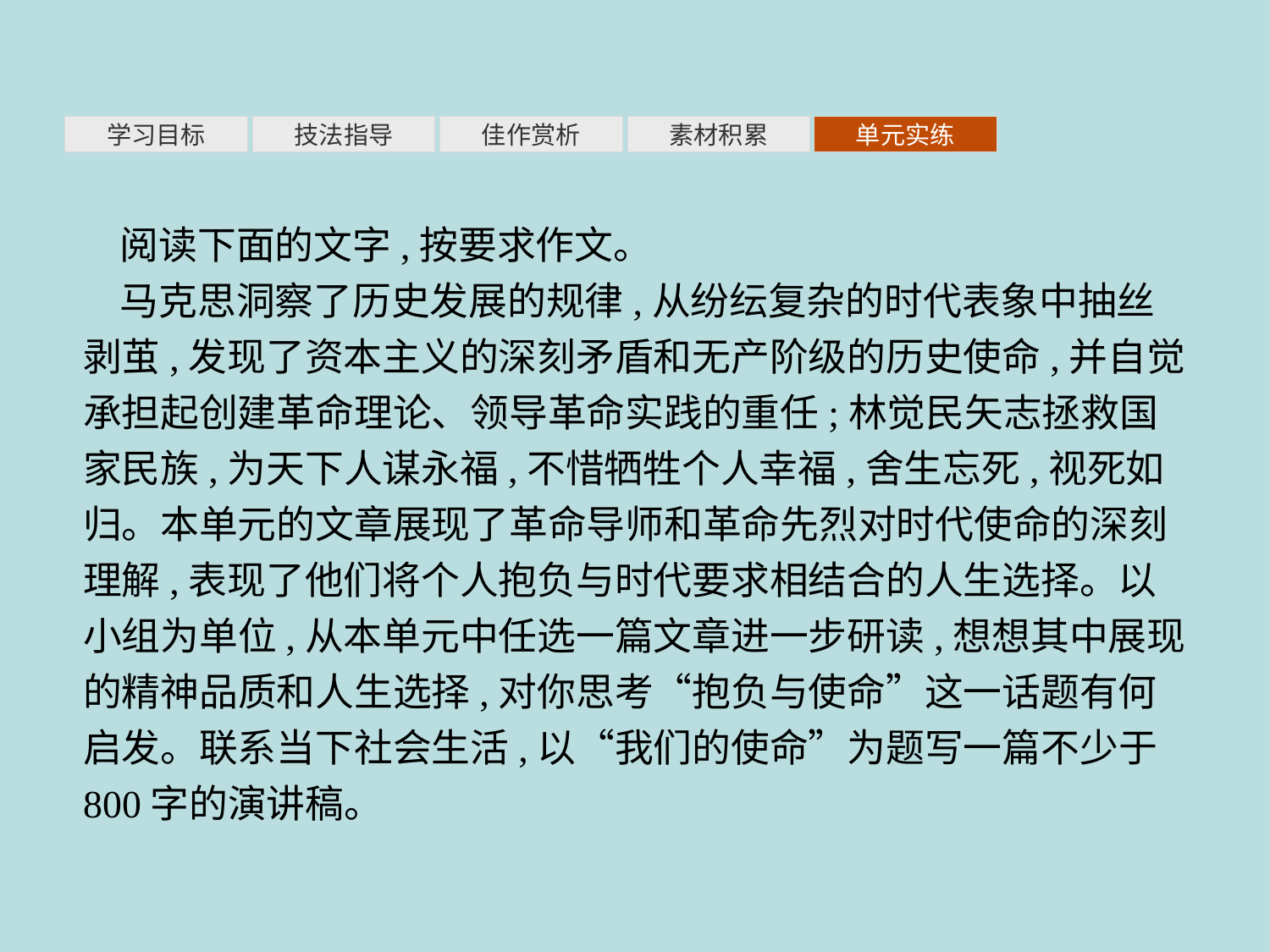

素材积累
学习目标
技法指导
佳作赏析
单元实练
阅读下面的文字,按要求作文。
马克思洞察了历史发展的规律,从纷纭复杂的时代表象中抽丝剥茧,发现了资本主义的深刻矛盾和无产阶级的历史使命,并自觉承担起创建革命理论、领导革命实践的重任;林觉民矢志拯救国家民族,为天下人谋永福,不惜牺牲个人幸福,舍生忘死,视死如归。本单元的文章展现了革命导师和革命先烈对时代使命的深刻理解,表现了他们将个人抱负与时代要求相结合的人生选择。以小组为单位,从本单元中任选一篇文章进一步研读,想想其中展现的精神品质和人生选择,对你思考“抱负与使命”这一话题有何启发。联系当下社会生活,以“我们的使命”为题写一篇不少于800字的演讲稿。